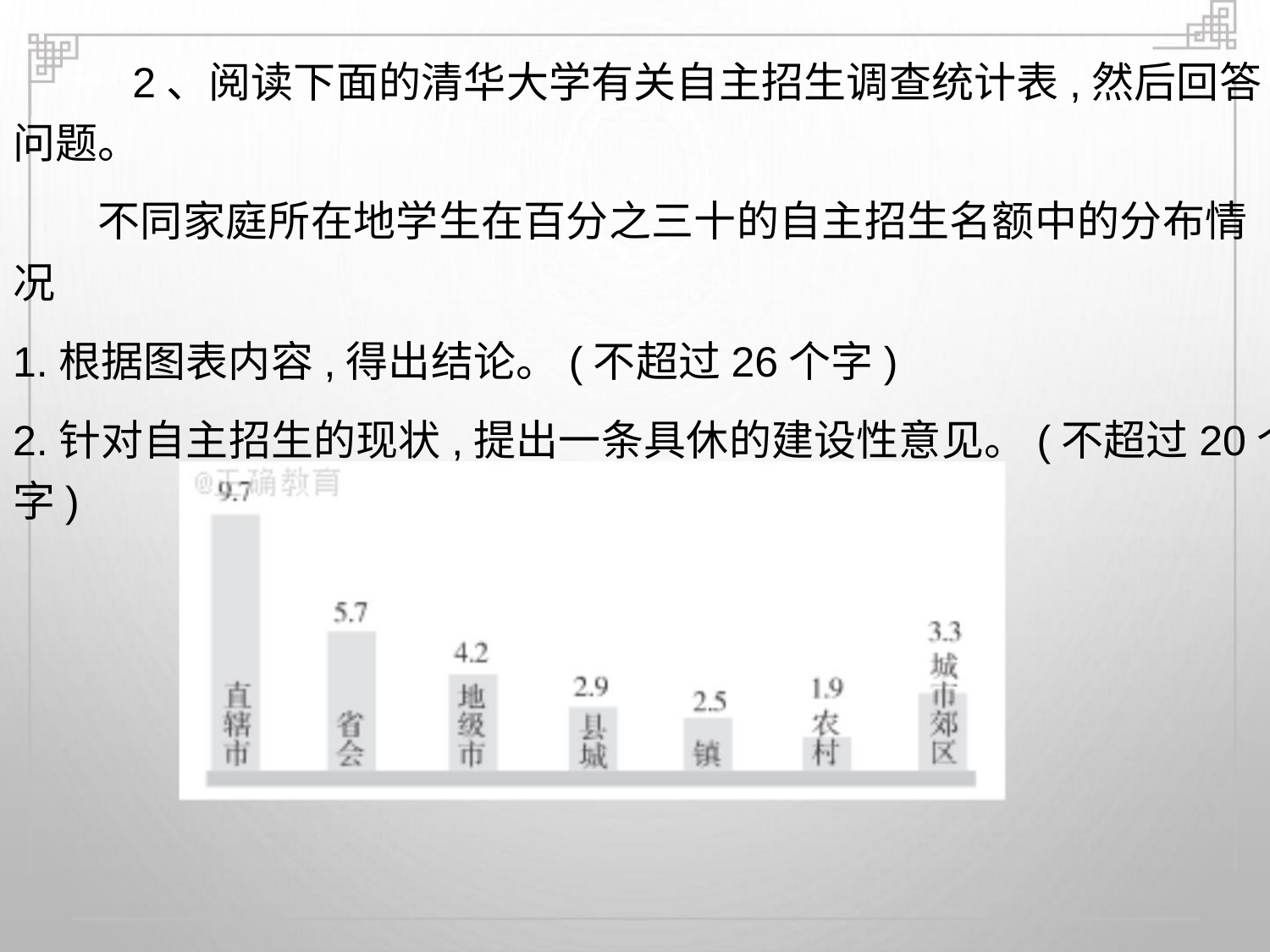

2、阅读下面的清华大学有关自主招生调查统计表,然后回答
问题。
不同家庭所在地学生在百分之三十的自主招生名额中的分布情
况
1.根据图表内容,得出结论。(不超过26个字)
2.针对自主招生的现状,提出一条具休的建设性意见。(不超过20个
字)